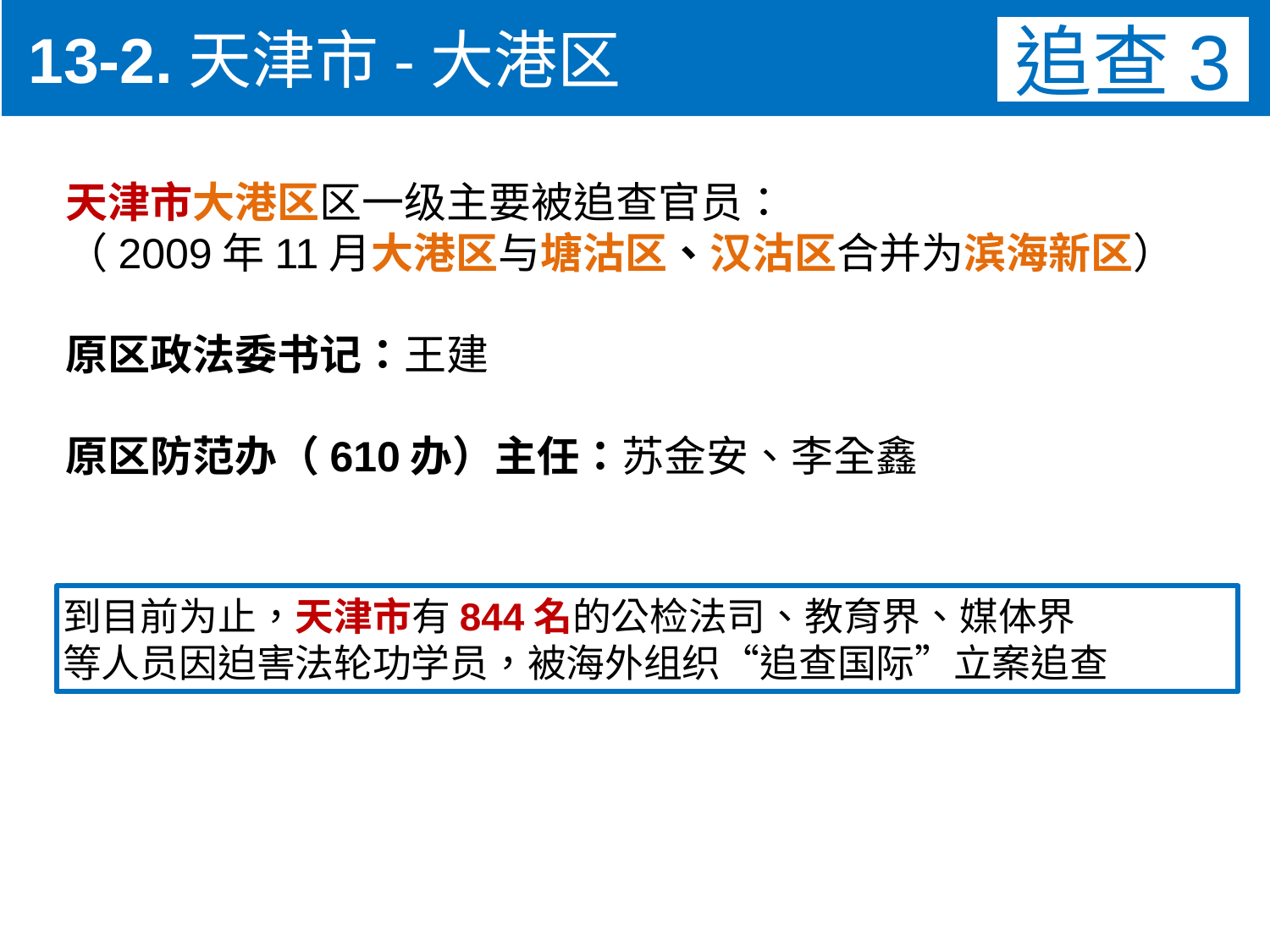

13-2.天津市-大港区
追查3
天津市大港区区一级主要被追查官员：
（2009年11月大港区与塘沽区、汉沽区合并为滨海新区）

原区政法委书记：王建

原区防范办（610办）主任：苏金安、李全鑫
到目前为止，天津市有844名的公检法司、教育界、媒体界
等人员因迫害法轮功学员，被海外组织“追查国际”立案追查